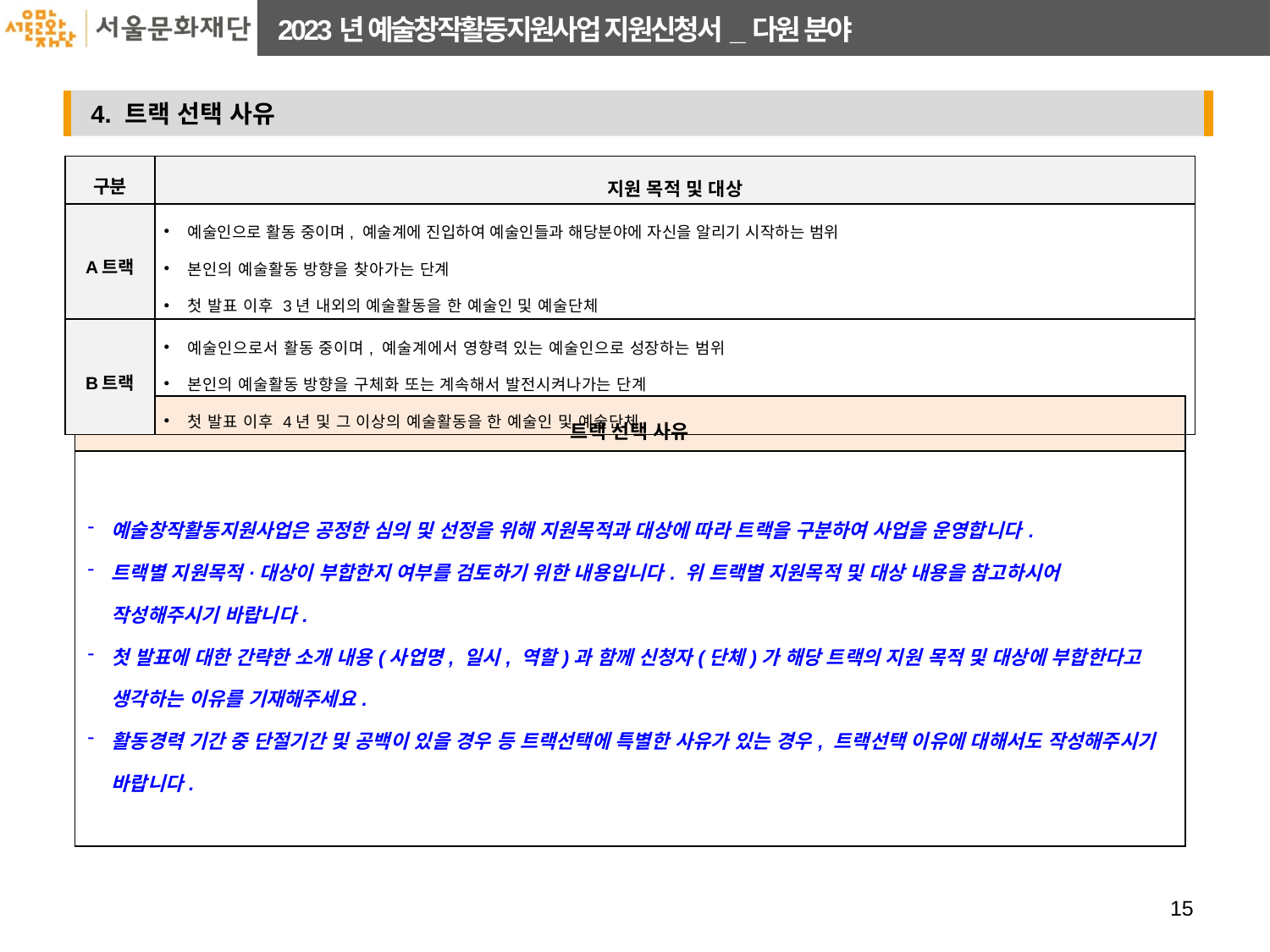

| 구분 | 지원 목적 및 대상 |
| --- | --- |
| A트랙 | 예술인으로 활동 중이며, 예술계에 진입하여 예술인들과 해당분야에 자신을 알리기 시작하는 범위 본인의 예술활동 방향을 찾아가는 단계 첫 발표 이후 3년 내외의 예술활동을 한 예술인 및 예술단체 |
| B트랙 | 예술인으로서 활동 중이며, 예술계에서 영향력 있는 예술인으로 성장하는 범위 본인의 예술활동 방향을 구체화 또는 계속해서 발전시켜나가는 단계 첫 발표 이후 4년 및 그 이상의 예술활동을 한 예술인 및 예술단체 |
| 트랙 선택 사유 |
| --- |
| 예술창작활동지원사업은 공정한 심의 및 선정을 위해 지원목적과 대상에 따라 트랙을 구분하여 사업을 운영합니다. 트랙별 지원목적·대상이 부합한지 여부를 검토하기 위한 내용입니다. 위 트랙별 지원목적 및 대상 내용을 참고하시어 작성해주시기 바랍니다. 첫 발표에 대한 간략한 소개 내용(사업명, 일시, 역할)과 함께 신청자(단체)가 해당 트랙의 지원 목적 및 대상에 부합한다고 생각하는 이유를 기재해주세요. 활동경력 기간 중 단절기간 및 공백이 있을 경우 등 트랙선택에 특별한 사유가 있는 경우, 트랙선택 이유에 대해서도 작성해주시기 바랍니다. |
15